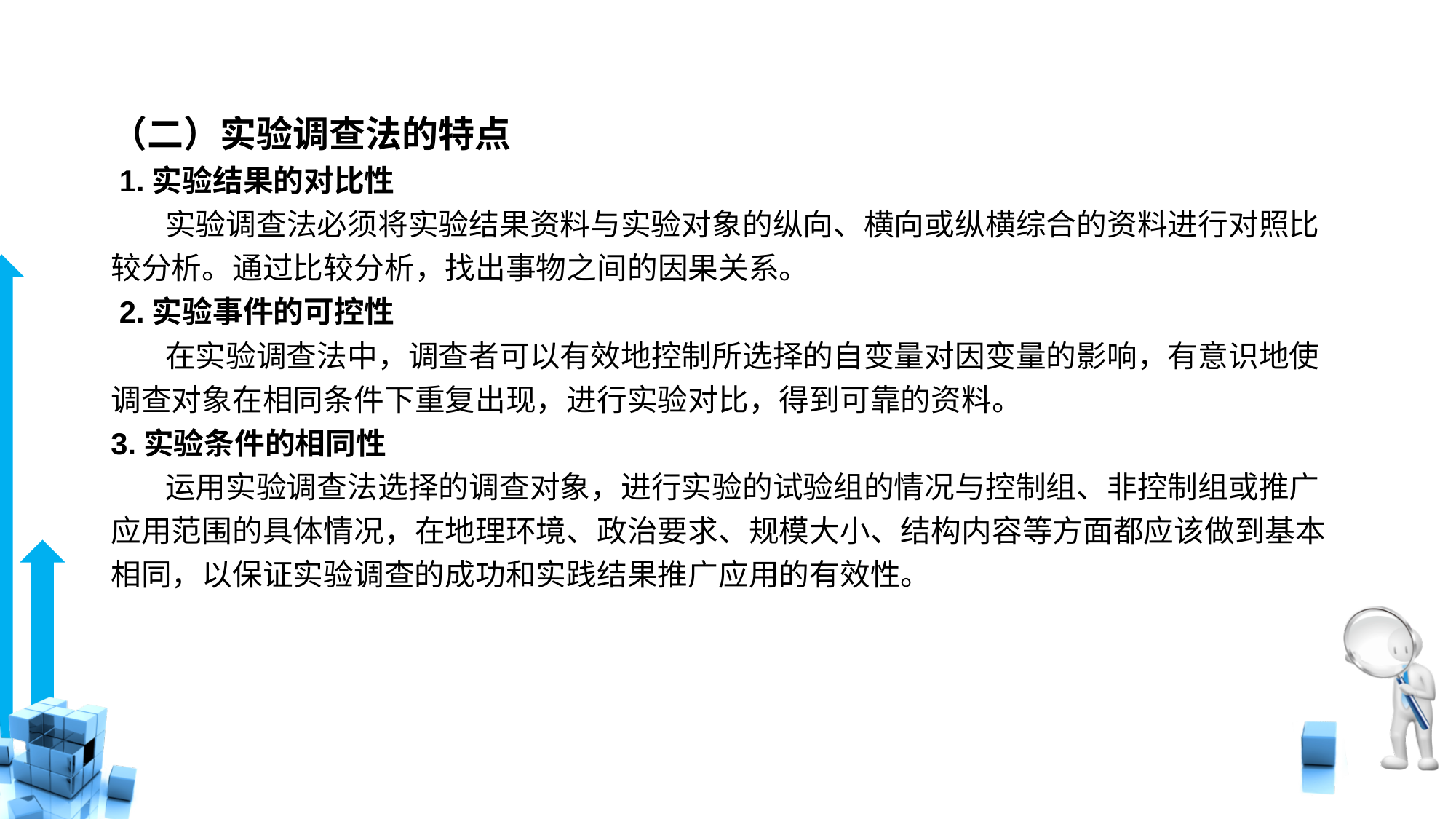

# （二）实验调查法的特点
 1.实验结果的对比性
       实验调查法必须将实验结果资料与实验对象的纵向、横向或纵横综合的资料进行对照比较分析。通过比较分析，找出事物之间的因果关系。
 2.实验事件的可控性
       在实验调查法中，调查者可以有效地控制所选择的自变量对因变量的影响，有意识地使调查对象在相同条件下重复出现，进行实验对比，得到可靠的资料。
3.实验条件的相同性
       运用实验调查法选择的调查对象，进行实验的试验组的情况与控制组、非控制组或推广应用范围的具体情况，在地理环境、政治要求、规模大小、结构内容等方面都应该做到基本相同，以保证实验调查的成功和实践结果推广应用的有效性。